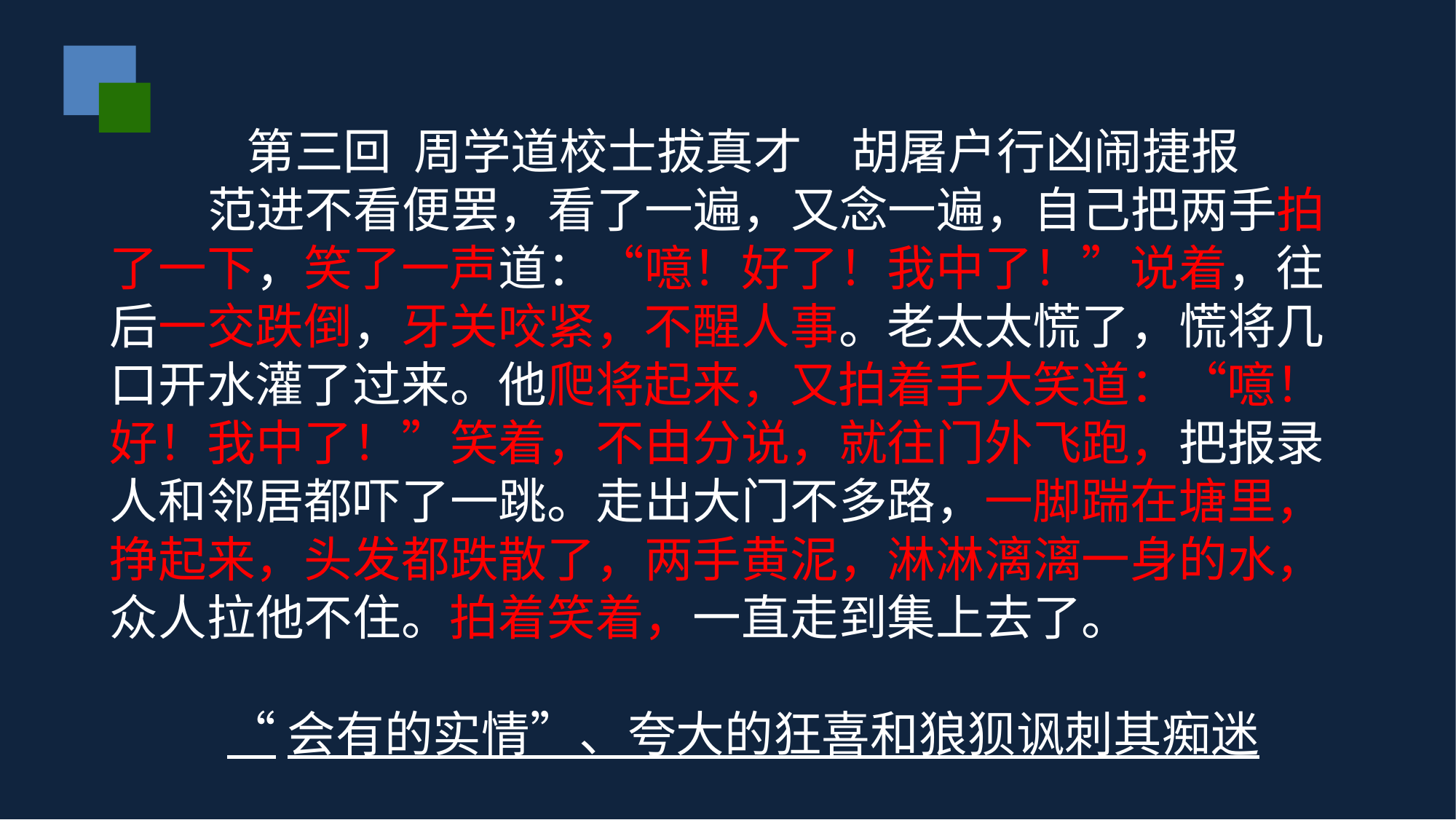

#

第三回  周学道校士拔真才　胡屠户行凶闹捷报
     范进不看便罢，看了一遍，又念一遍，自己把两手拍了一下，笑了一声道：“噫！好了！我中了！”说着，往后一交跌倒，牙关咬紧，不醒人事。老太太慌了，慌将几口开水灌了过来。他爬将起来，又拍着手大笑道：“噫！好！我中了！”笑着，不由分说，就往门外飞跑，把报录人和邻居都吓了一跳。走出大门不多路，一脚踹在塘里，挣起来，头发都跌散了，两手黄泥，淋淋漓漓一身的水，众人拉他不住。拍着笑着，一直走到集上去了。

“会有的实情”、夸大的狂喜和狼狈讽刺其痴迷